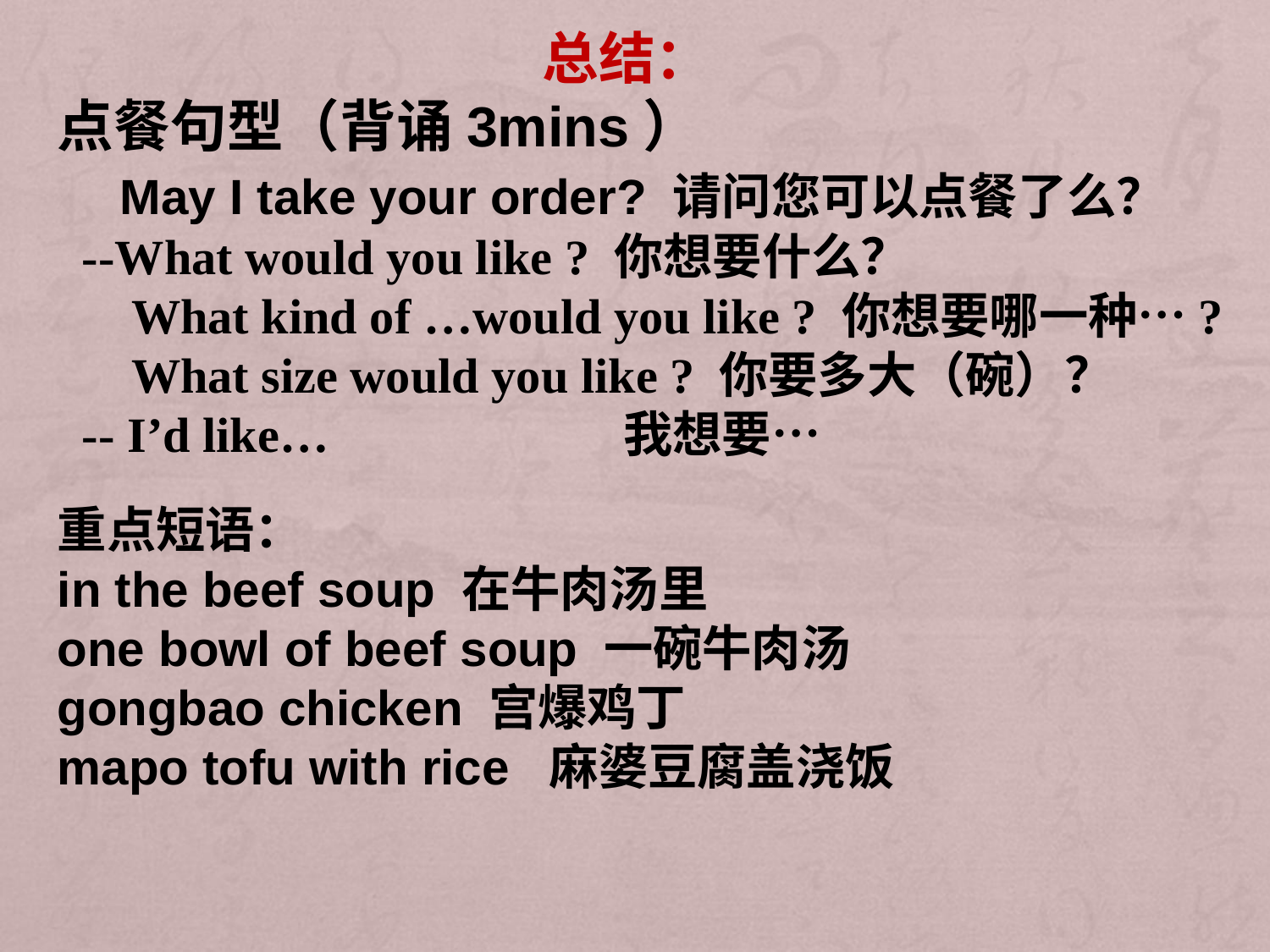

总结：
点餐句型（背诵3mins）
    May I take your order? 请问您可以点餐了么？
  --What would you like ? 你想要什么？
      What kind of …would you like ? 你想要哪一种…?
      What size would you like ? 你要多大（碗）？
  -- I’d like…                       我想要…

重点短语：
in the beef soup 在牛肉汤里
one bowl of beef soup 一碗牛肉汤
gongbao chicken 宫爆鸡丁
mapo tofu with rice  麻婆豆腐盖浇饭